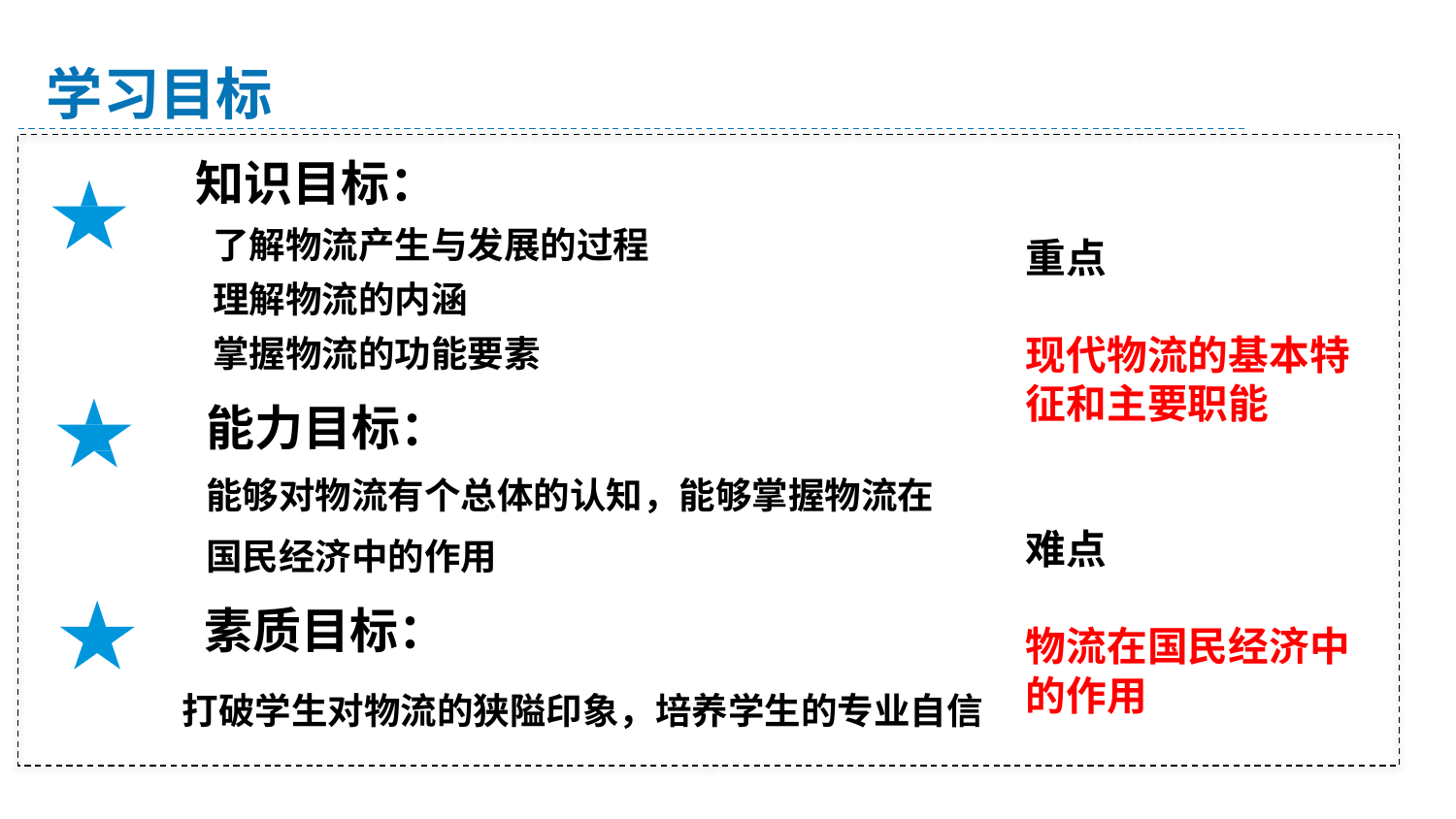

学习目标

知识目标：
 了解物流产生与发展的过程
 理解物流的内涵
 掌握物流的功能要素

重点

现代物流的基本特征和主要职能

难点

物流在国民经济中的作用
能力目标：
能够对物流有个总体的认知，能够掌握物流在国民经济中的作用

素质目标：
            打破学生对物流的狭隘印象，培养学生的专业自信